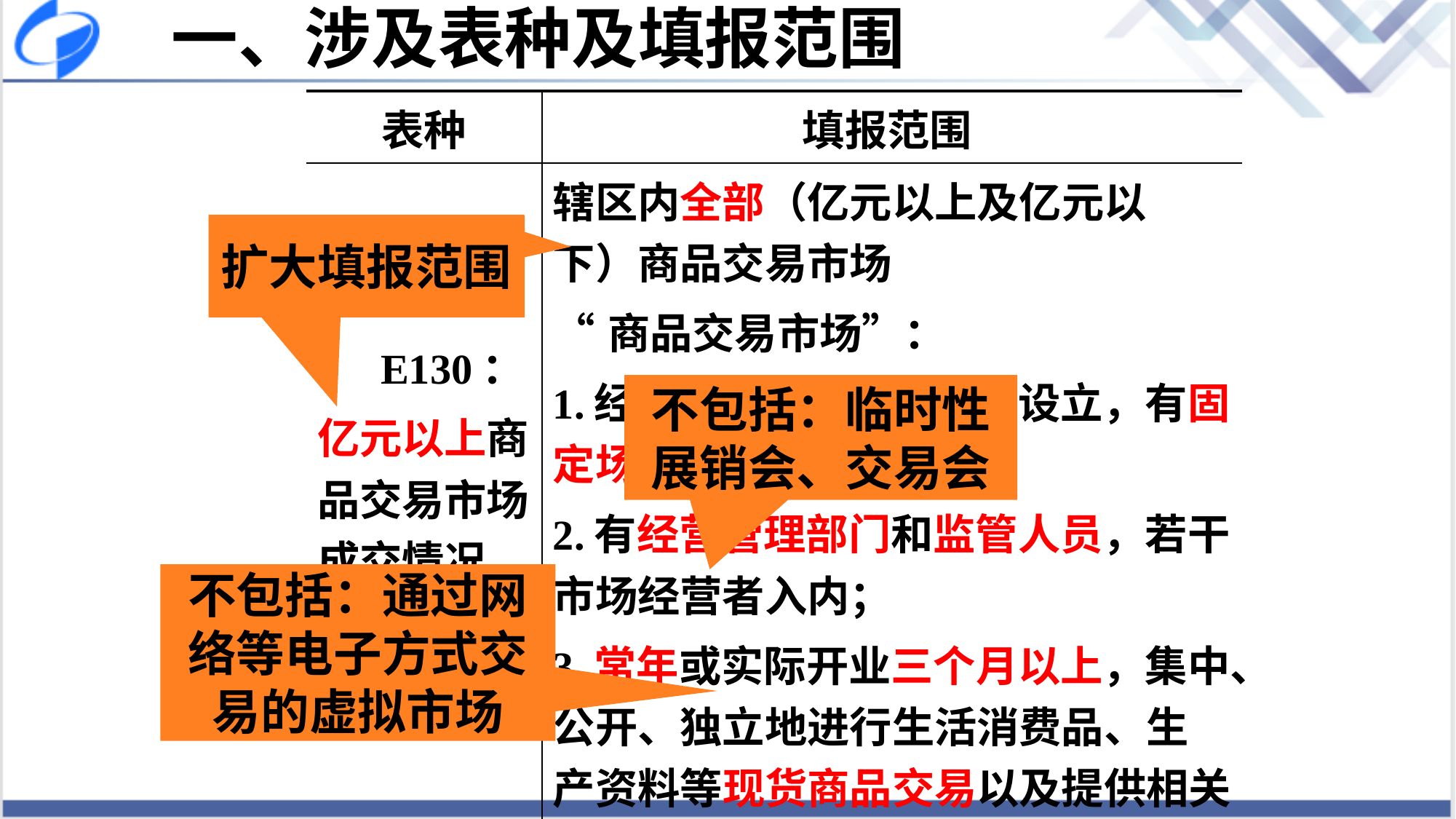

# 一、涉及表种及填报范围
| 表种 | 填报范围 |
| --- | --- |
| E130： 亿元以上商品交易市场成交情况 | 辖区内全部（亿元以上及亿元以下）商品交易市场 “商品交易市场”： 1.经有关部门和组织批准设立，有固定场所、设施； 2.有经营管理部门和监管人员，若干市场经营者入内； 3.常年或实际开业三个月以上，集中、公开、独立地进行生活消费品、生产资料等现货商品交易以及提供相关服务的交易场所。 |
扩大填报范围
扩大填报范围
不包括：临时性
展销会、交易会
不包括：通过网络等电子方式交易的虚拟市场